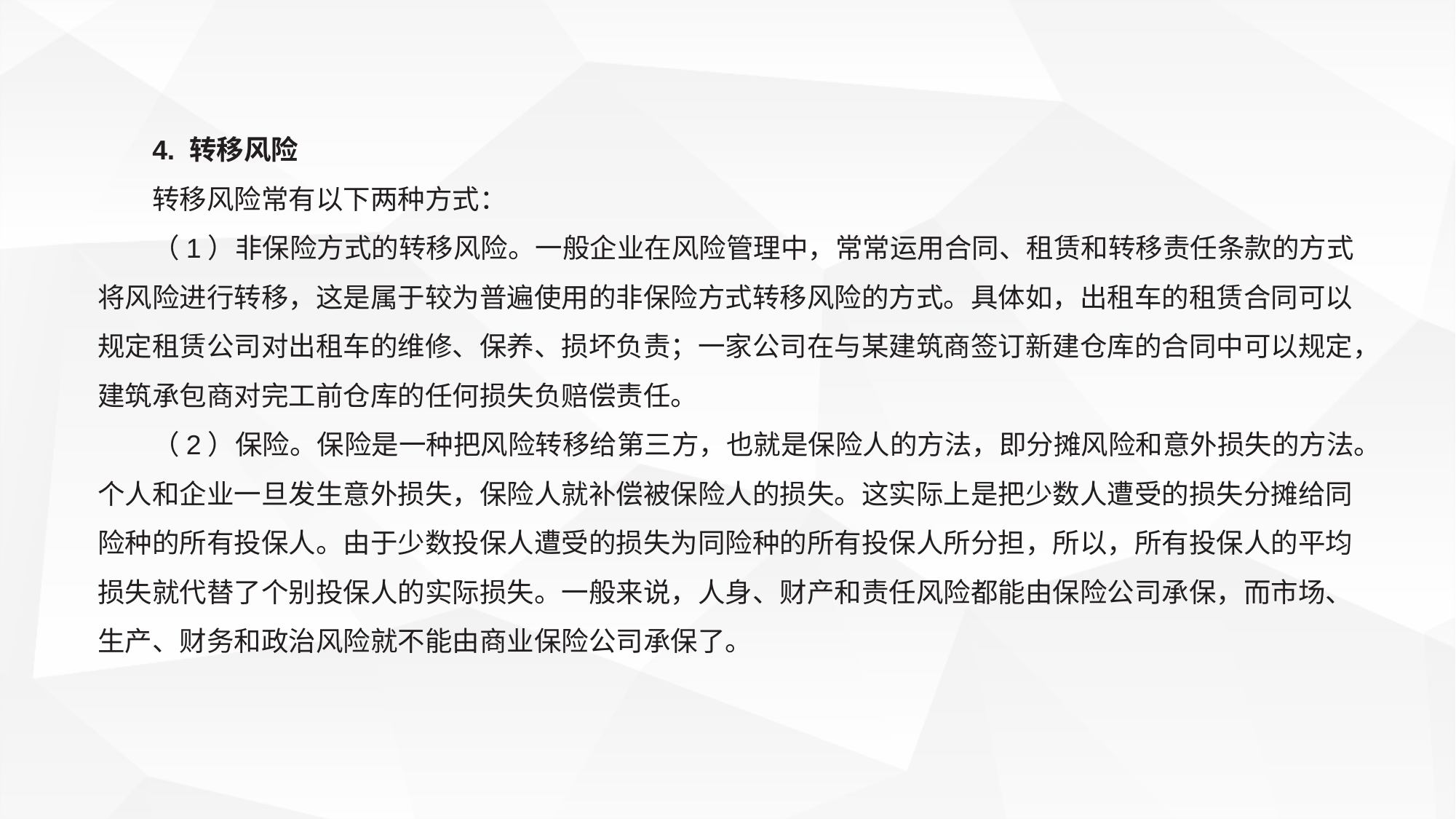

4. 转移风险
转移风险常有以下两种方式：
（1）非保险方式的转移风险。一般企业在风险管理中，常常运用合同、租赁和转移责任条款的方式将风险进行转移，这是属于较为普遍使用的非保险方式转移风险的方式。具体如，出租车的租赁合同可以规定租赁公司对出租车的维修、保养、损坏负责；一家公司在与某建筑商签订新建仓库的合同中可以规定，建筑承包商对完工前仓库的任何损失负赔偿责任。
（2）保险。保险是一种把风险转移给第三方，也就是保险人的方法，即分摊风险和意外损失的方法。个人和企业一旦发生意外损失，保险人就补偿被保险人的损失。这实际上是把少数人遭受的损失分摊给同险种的所有投保人。由于少数投保人遭受的损失为同险种的所有投保人所分担，所以，所有投保人的平均损失就代替了个别投保人的实际损失。一般来说，人身、财产和责任风险都能由保险公司承保，而市场、生产、财务和政治风险就不能由商业保险公司承保了。